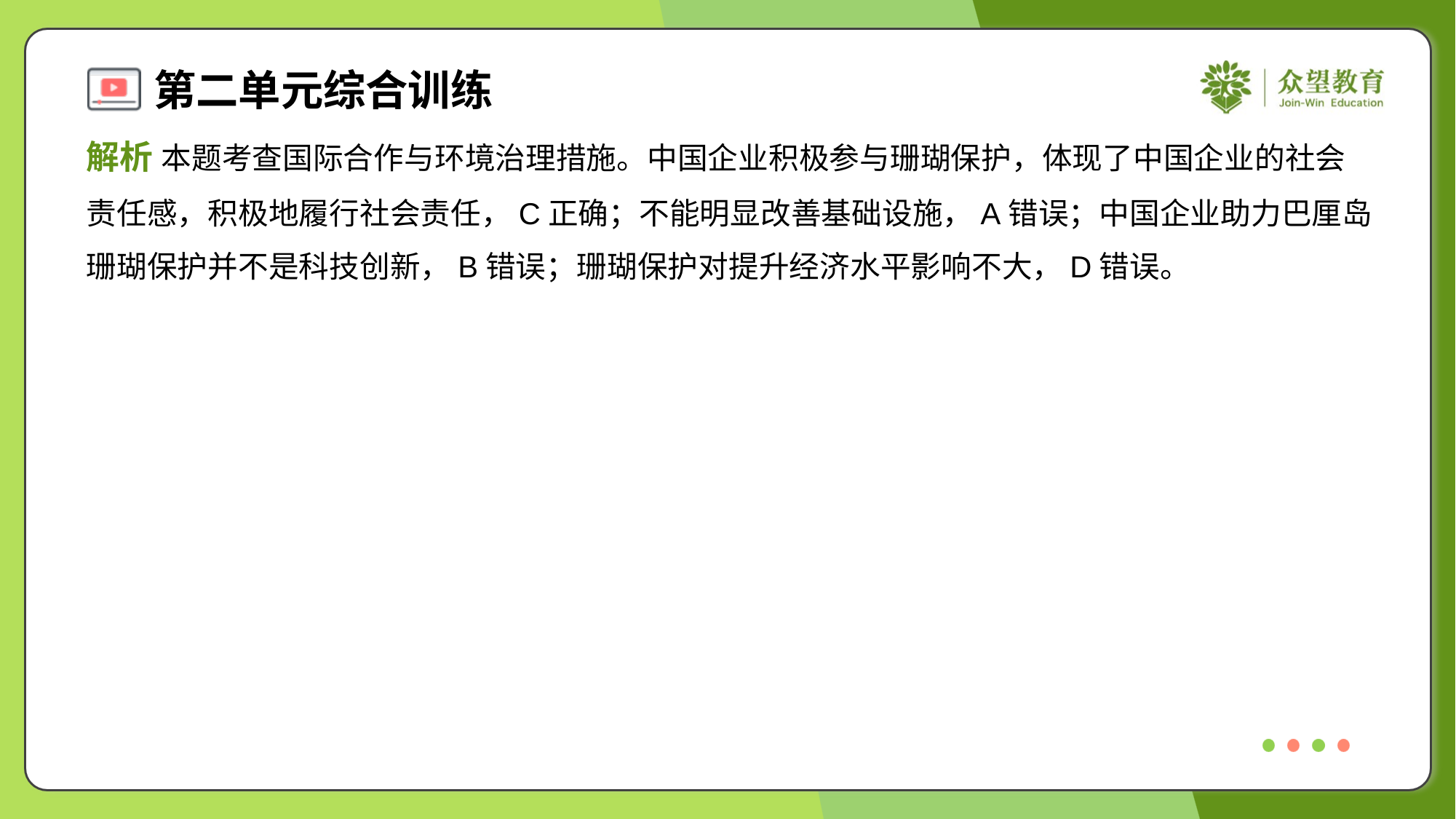

解析 本题考查国际合作与环境治理措施。中国企业积极参与珊瑚保护，体现了中国企业的社会
责任感，积极地履行社会责任，C正确；不能明显改善基础设施，A错误；中国企业助力巴厘岛
珊瑚保护并不是科技创新，B错误；珊瑚保护对提升经济水平影响不大，D错误。